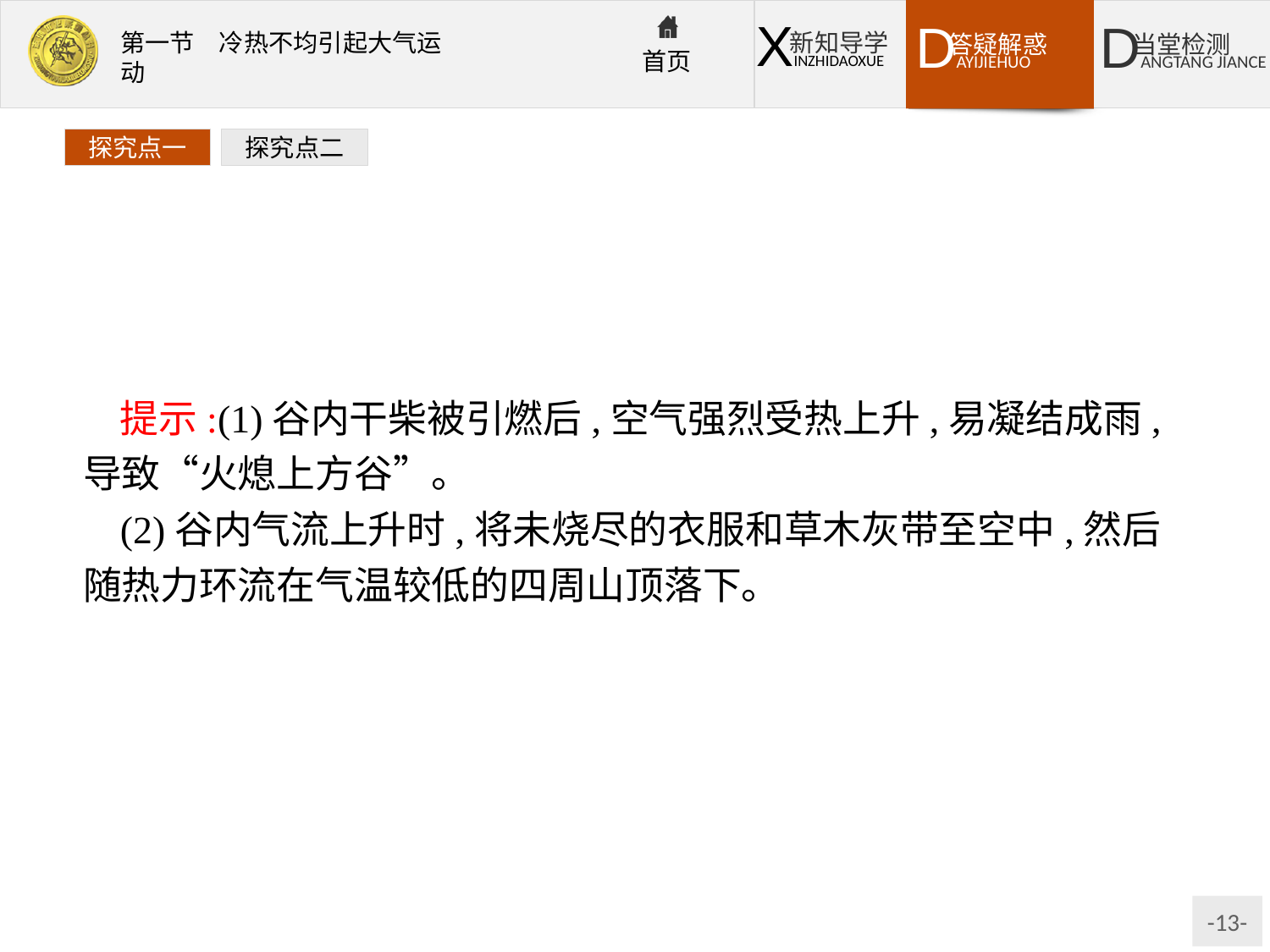

探究点一
探究点二
提示:(1)谷内干柴被引燃后,空气强烈受热上升,易凝结成雨,导致“火熄上方谷”。
(2)谷内气流上升时,将未烧尽的衣服和草木灰带至空中,然后随热力环流在气温较低的四周山顶落下。